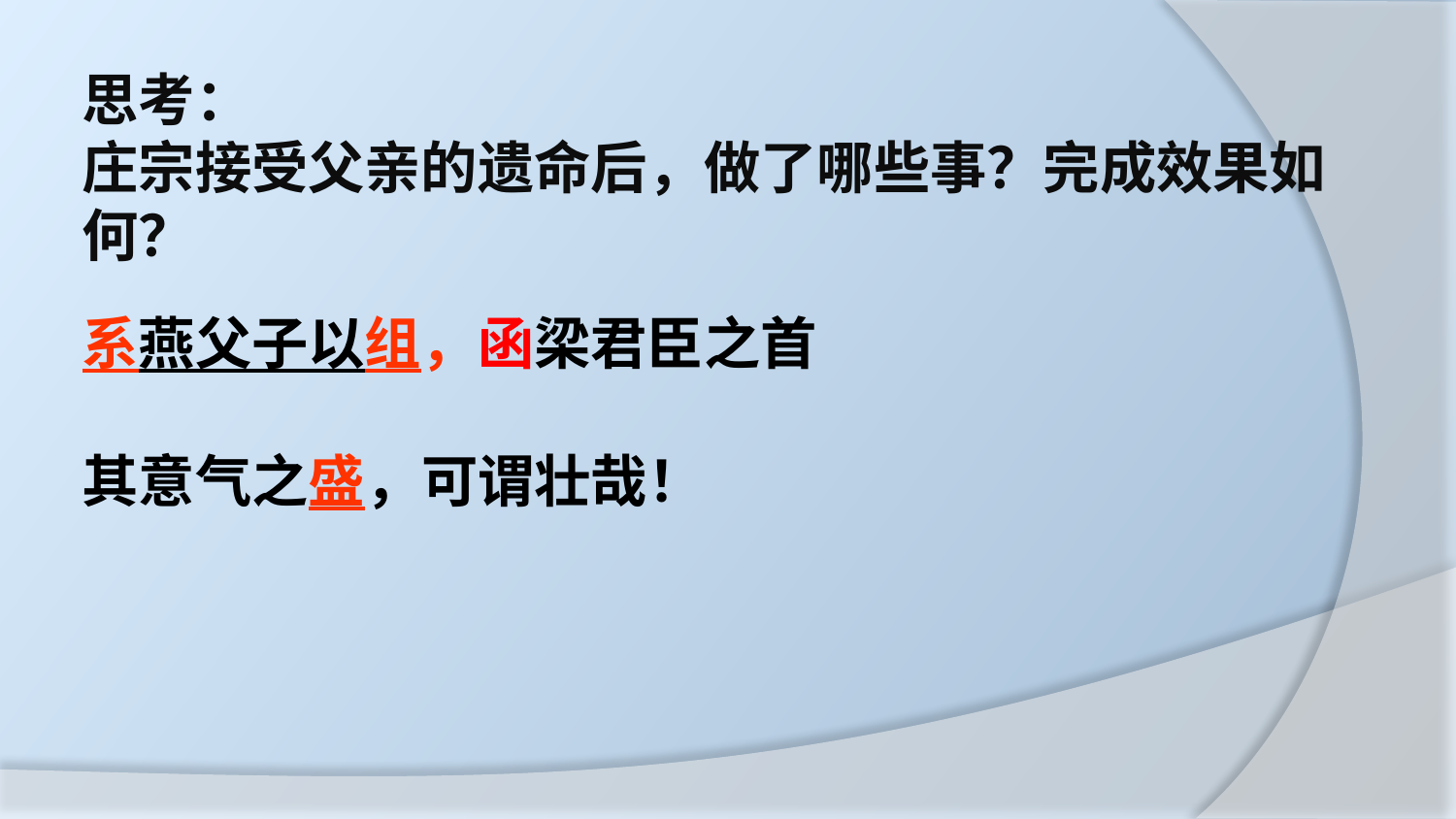

思考：
庄宗接受父亲的遗命后，做了哪些事？完成效果如何？
系燕父子以组，函梁君臣之首
其意气之盛，可谓壮哉！